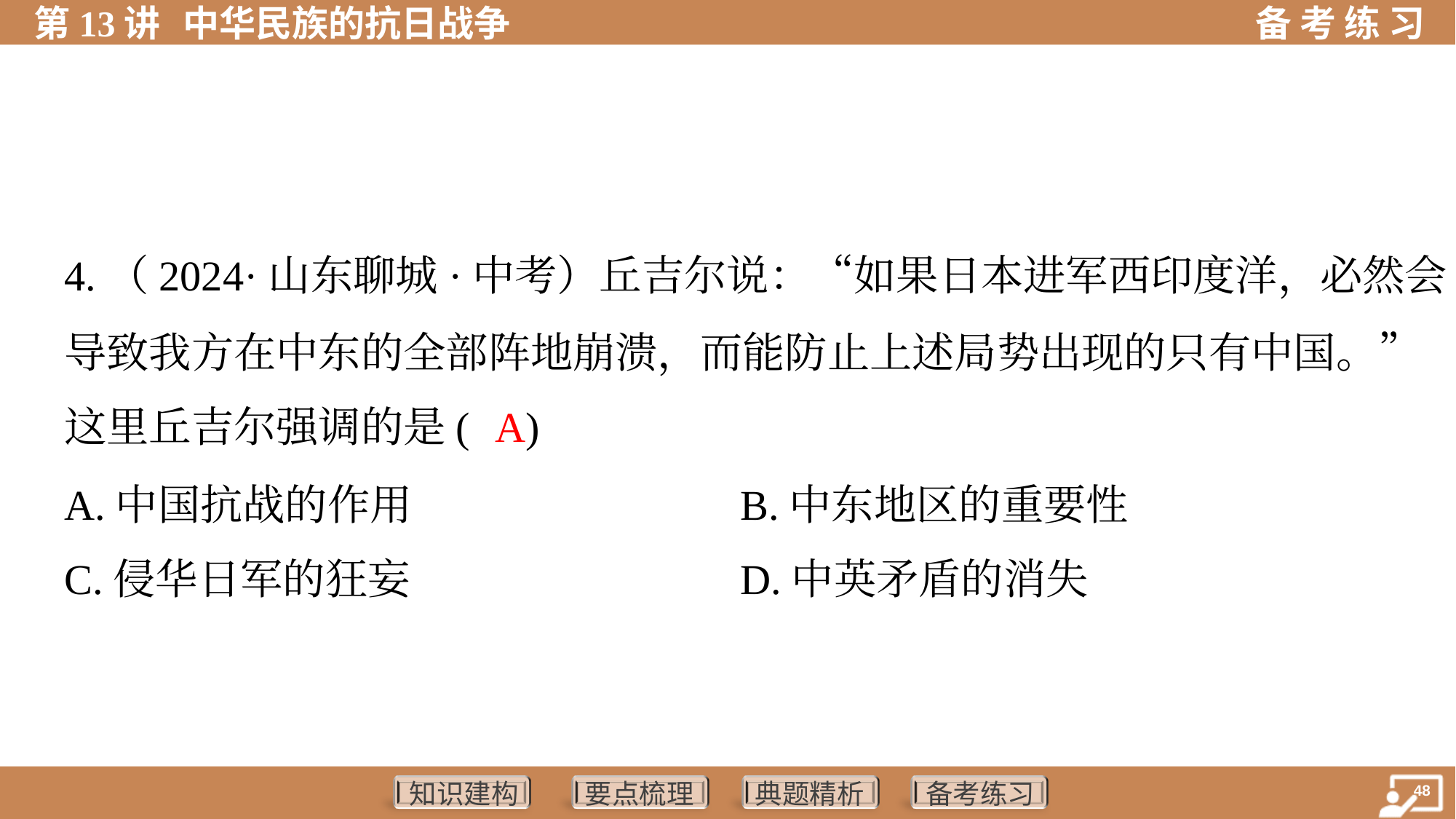

4.（2024·山东聊城·中考）丘吉尔说：“如果日本进军西印度洋，必然会
导致我方在中东的全部阵地崩溃，而能防止上述局势出现的只有中国。”
这里丘吉尔强调的是(     )
A
A.中国抗战的作用	B.中东地区的重要性
C.侵华日军的狂妄	D.中英矛盾的消失